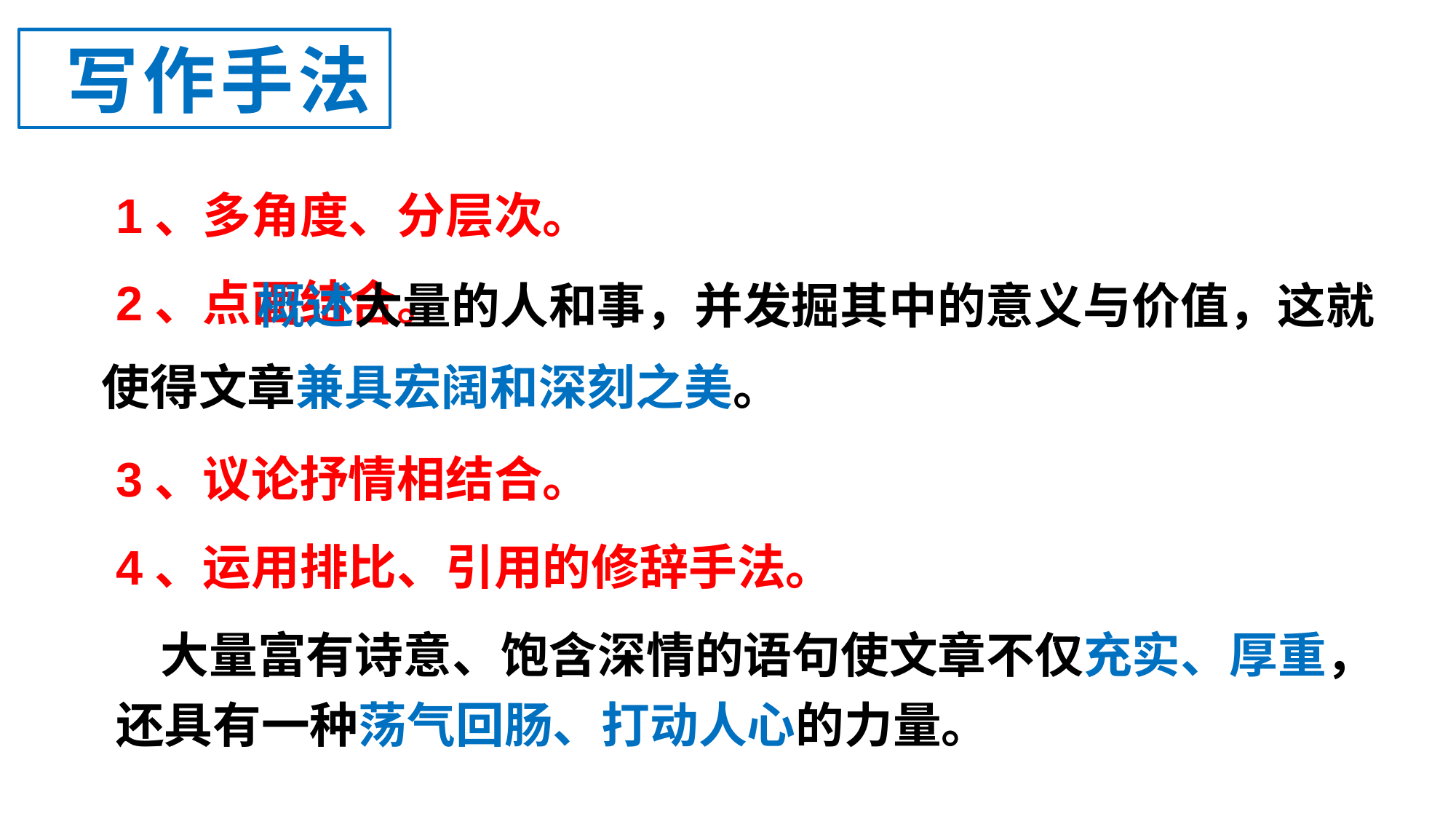

写作手法
1、多角度、分层次。
2、点面结合。

3、议论抒情相结合。
4、运用排比、引用的修辞手法。
   大量富有诗意、饱含深情的语句使文章不仅充实、厚重，还具有一种荡气回肠、打动人心的力量。
             概述大量的人和事，并发掘其中的意义与价值，这就使得文章兼具宏阔和深刻之美。